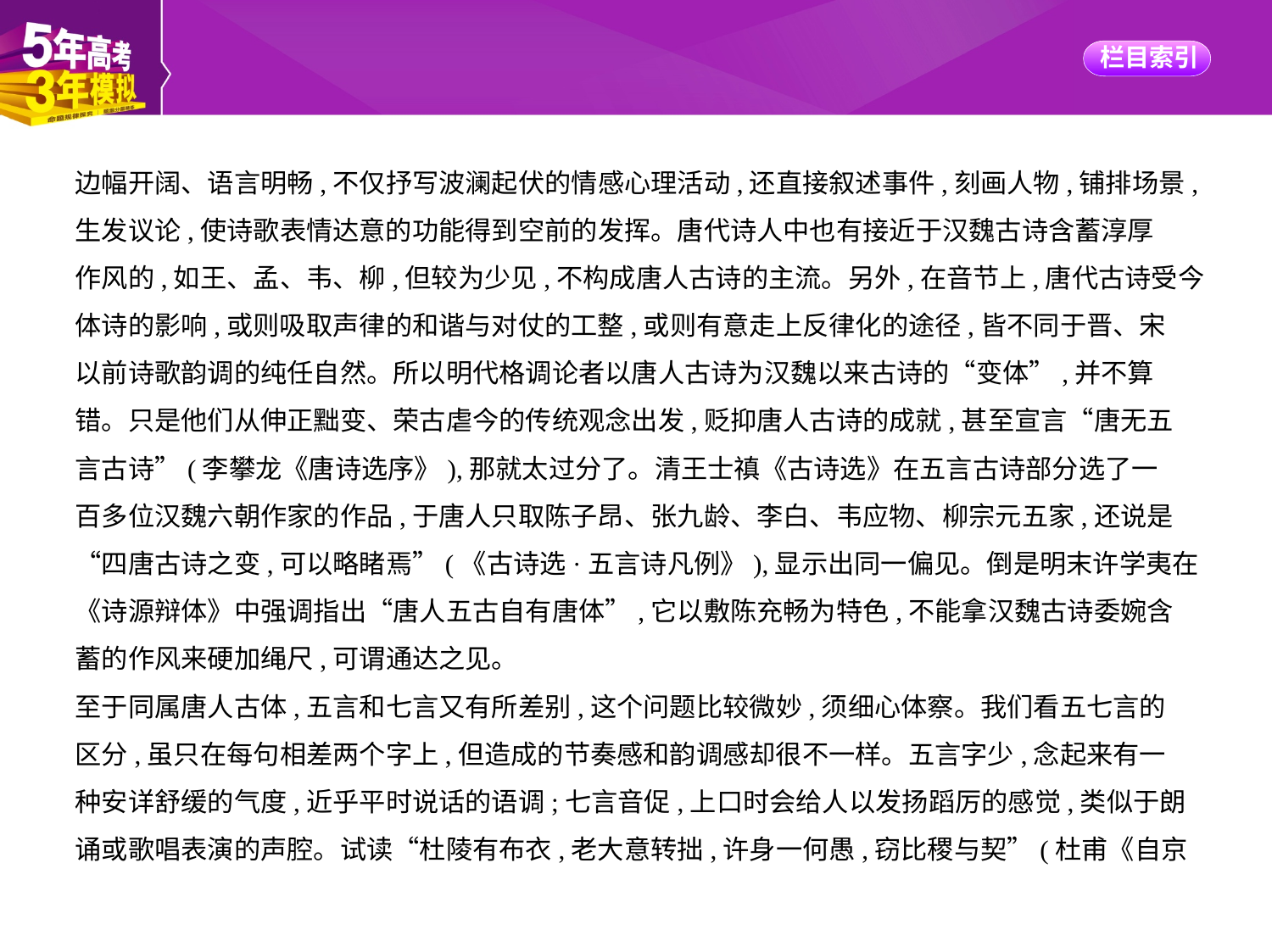

边幅开阔、语言明畅,不仅抒写波澜起伏的情感心理活动,还直接叙述事件,刻画人物,铺排场景,
生发议论,使诗歌表情达意的功能得到空前的发挥。唐代诗人中也有接近于汉魏古诗含蓄淳厚
作风的,如王、孟、韦、柳,但较为少见,不构成唐人古诗的主流。另外,在音节上,唐代古诗受今
体诗的影响,或则吸取声律的和谐与对仗的工整,或则有意走上反律化的途径,皆不同于晋、宋
以前诗歌韵调的纯任自然。所以明代格调论者以唐人古诗为汉魏以来古诗的“变体”,并不算
错。只是他们从伸正黜变、荣古虐今的传统观念出发,贬抑唐人古诗的成就,甚至宣言“唐无五
言古诗”(李攀龙《唐诗选序》),那就太过分了。清王士禛《古诗选》在五言古诗部分选了一
百多位汉魏六朝作家的作品,于唐人只取陈子昂、张九龄、李白、韦应物、柳宗元五家,还说是
“四唐古诗之变,可以略睹焉”(《古诗选·五言诗凡例》),显示出同一偏见。倒是明末许学夷在
《诗源辩体》中强调指出“唐人五古自有唐体”,它以敷陈充畅为特色,不能拿汉魏古诗委婉含
蓄的作风来硬加绳尺,可谓通达之见。
至于同属唐人古体,五言和七言又有所差别,这个问题比较微妙,须细心体察。我们看五七言的
区分,虽只在每句相差两个字上,但造成的节奏感和韵调感却很不一样。五言字少,念起来有一
种安详舒缓的气度,近乎平时说话的语调;七言音促,上口时会给人以发扬蹈厉的感觉,类似于朗
诵或歌唱表演的声腔。试读“杜陵有布衣,老大意转拙,许身一何愚,窃比稷与契”(杜甫《自京